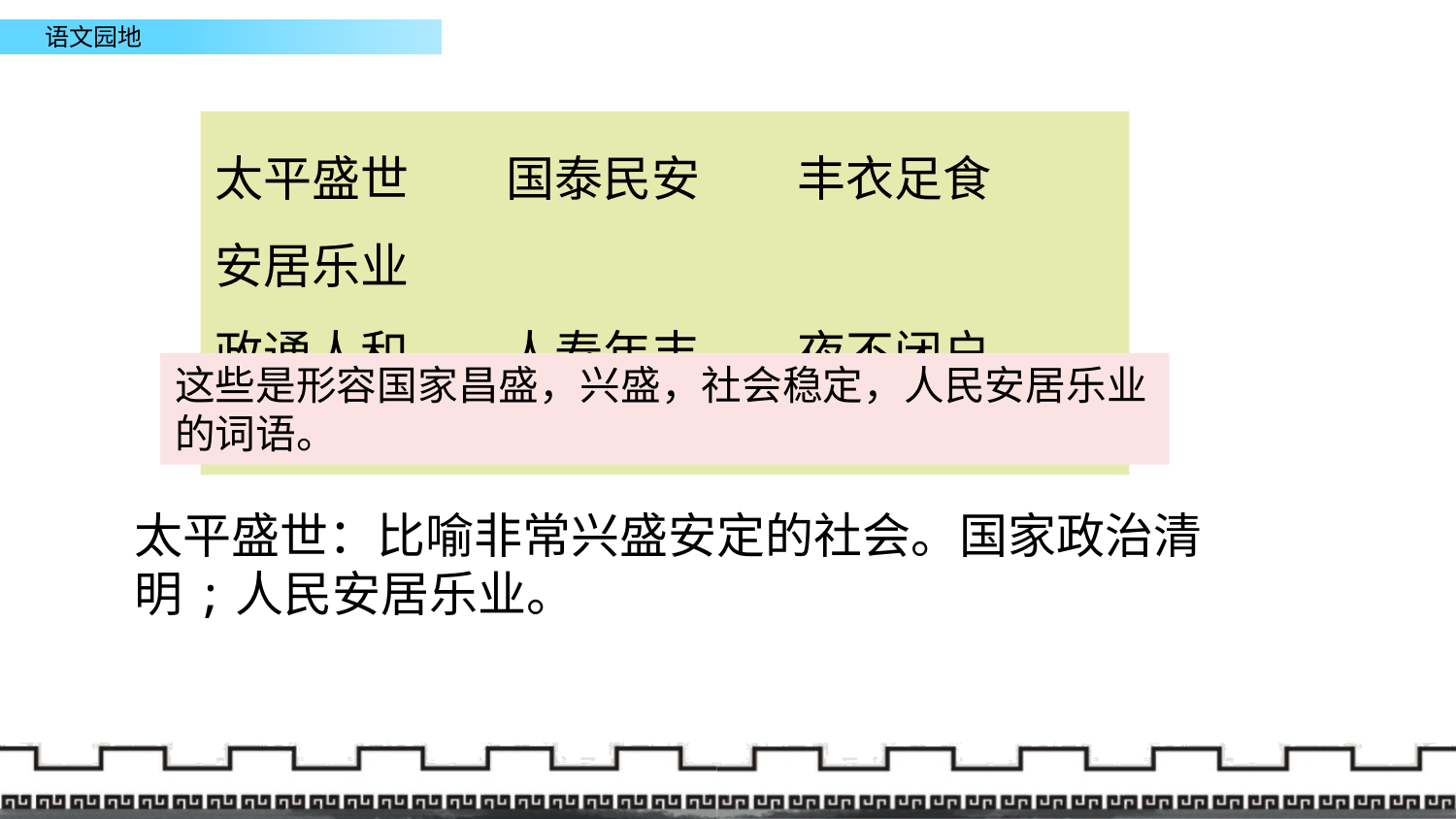

太平盛世	国泰民安	丰衣足食	安居乐业
政通人和	人寿年丰	夜不闭户	路不拾遗
这些是形容国家昌盛，兴盛，社会稳定，人民安居乐业的词语。
太平盛世：比喻非常兴盛安定的社会。国家政治清明;人民安居乐业。